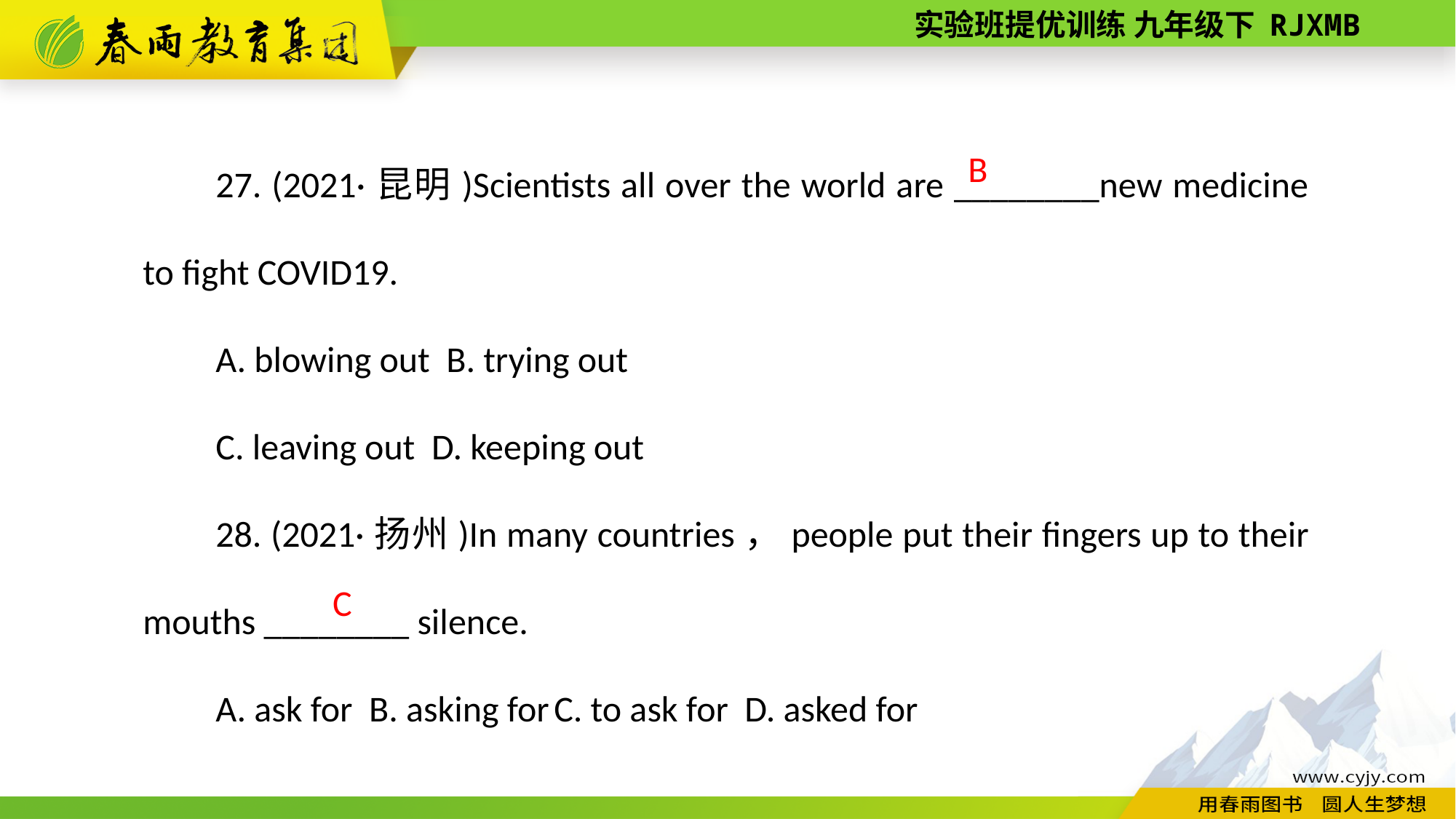

27. (2021·昆明)Scientists all over the world are ________new medicine to fight COVID­19.
A. blowing out  B. trying out
C. leaving out  D. keeping out
28. (2021·扬州)In many countries，people put their fingers up to their mouths ________ silence.
A. ask for  B. asking for C. to ask for  D. asked for
B
C